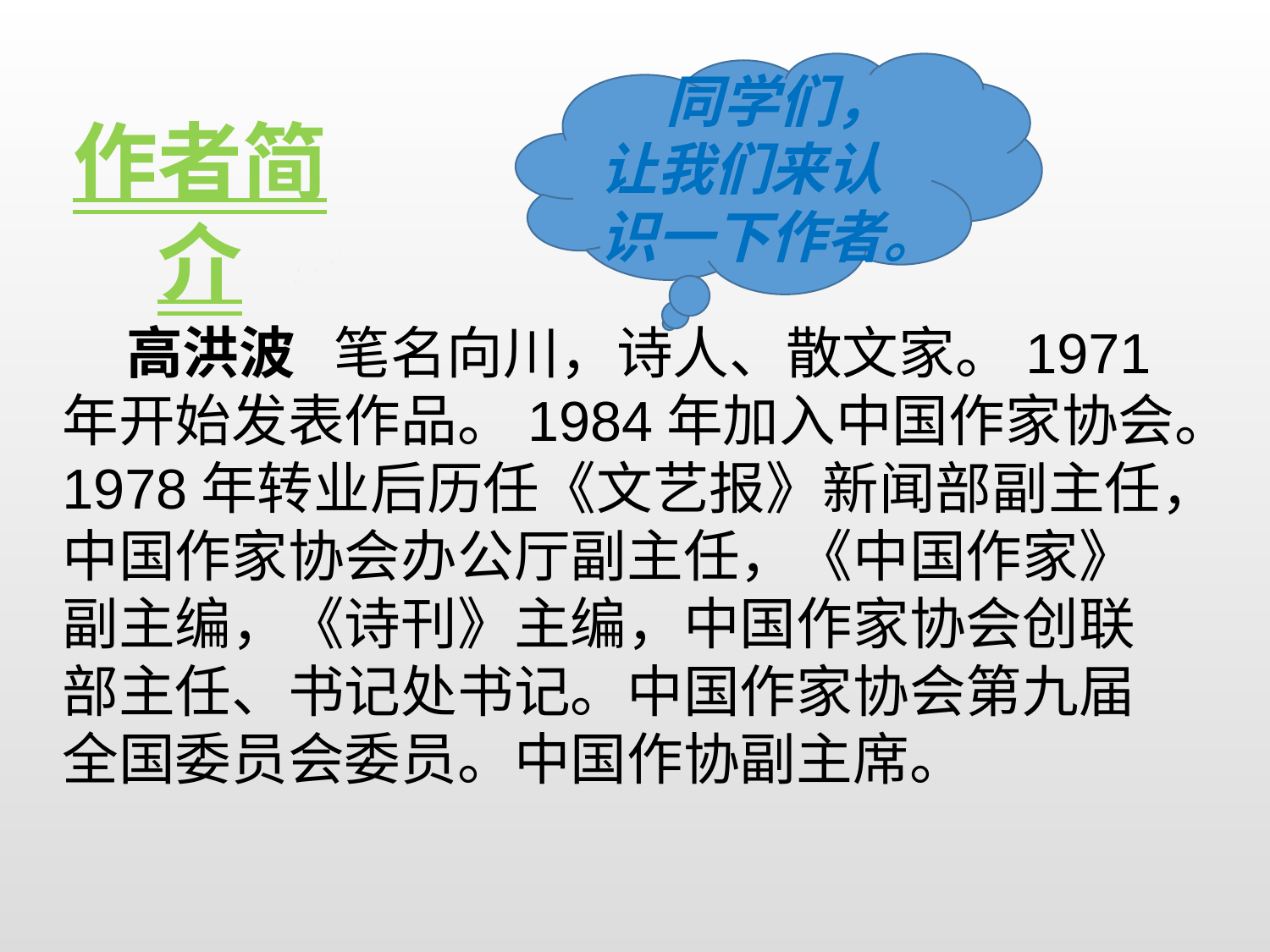

同学们，让我们来认识一下作者。
作者简介

    高洪波   笔名向川，诗人、散文家。1971年开始发表作品。1984年加入中国作家协会。1978年转业后历任《文艺报》新闻部副主任，中国作家协会办公厅副主任，《中国作家》副主编，《诗刊》主编，中国作家协会创联部主任、书记处书记。中国作家协会第九届全国委员会委员。中国作协副主席。